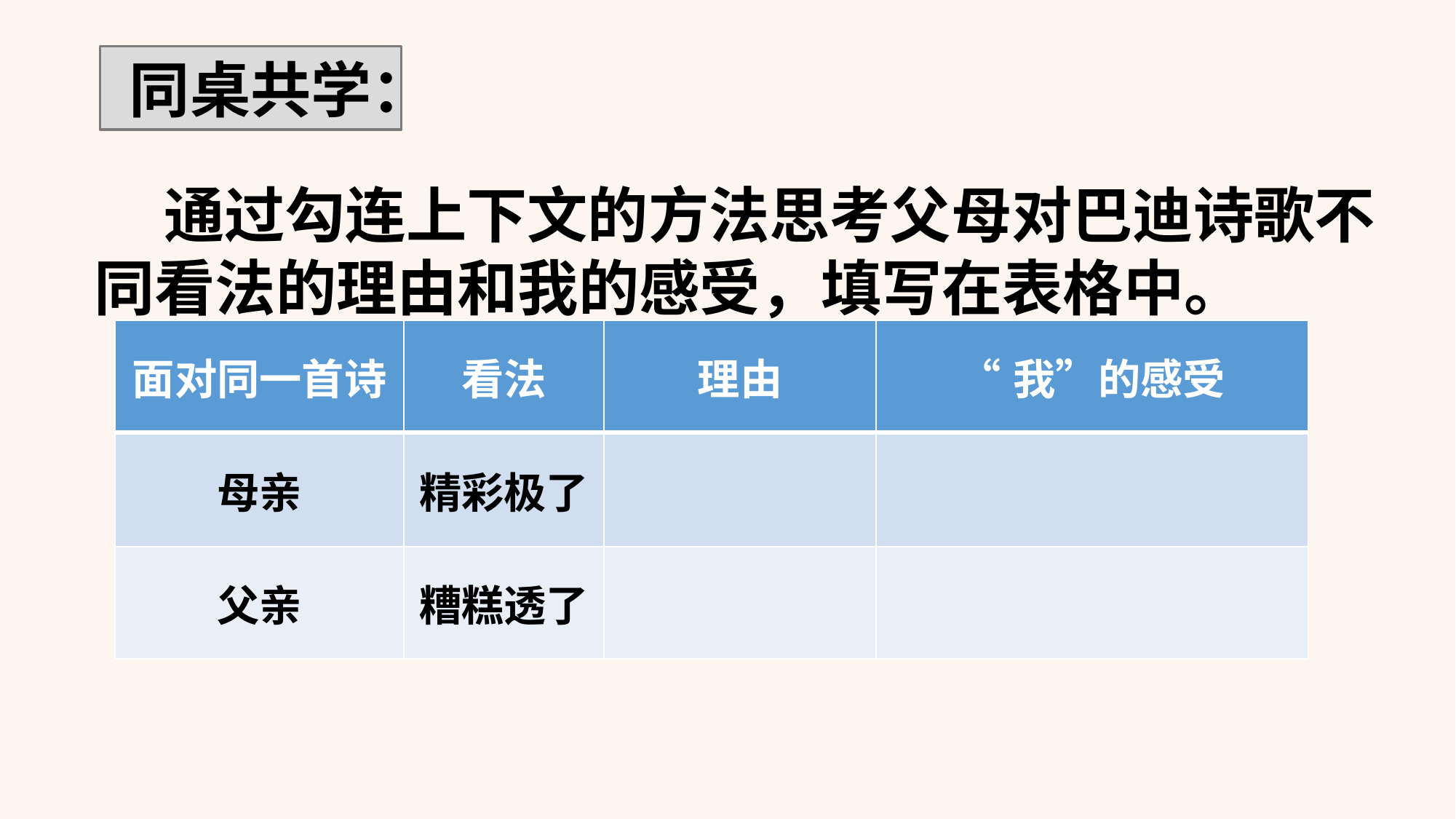

同桌共学：
    通过勾连上下文的方法思考父母对巴迪诗歌不同看法的理由和我的感受，填写在表格中。
| 面对同一首诗 | 看法 | 理由 | “我”的感受 |
| --- | --- | --- | --- |
| 母亲 | 精彩极了 |  |  |
| 父亲 | 糟糕透了 |  |  |